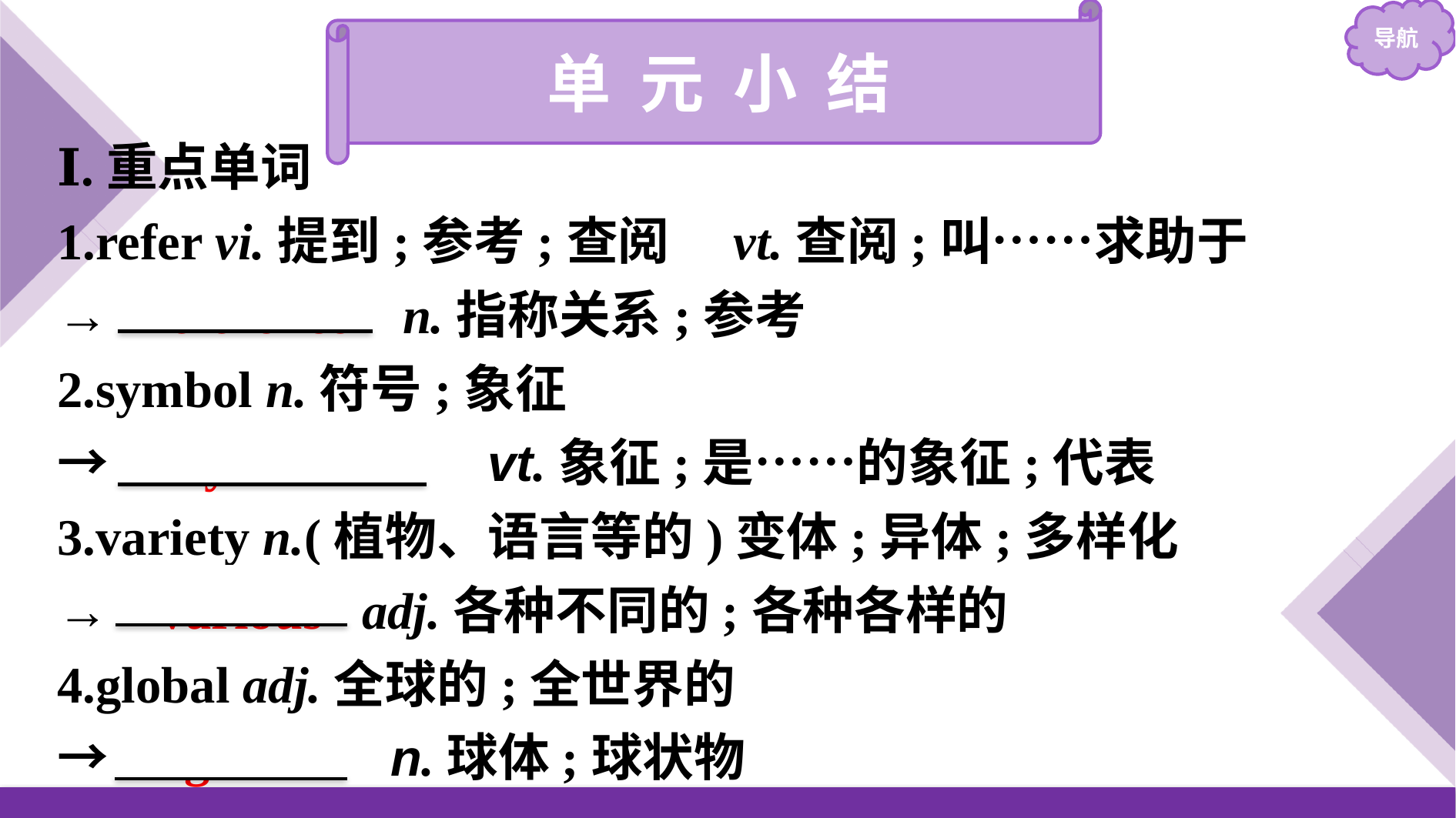

单  元  小  结
Ⅰ.重点单词
1.refer vi.提到;参考;查阅　vt.查阅;叫……求助于
→   reference    n.指称关系;参考
2.symbol n.符号;象征
→　symbolise　 vt.象征;是……的象征;代表
3.variety n.(植物、语言等的)变体;异体;多样化
→    various   adj.各种不同的;各种各样的
4.global adj.全球的;全世界的
→　globe　 n.球体;球状物